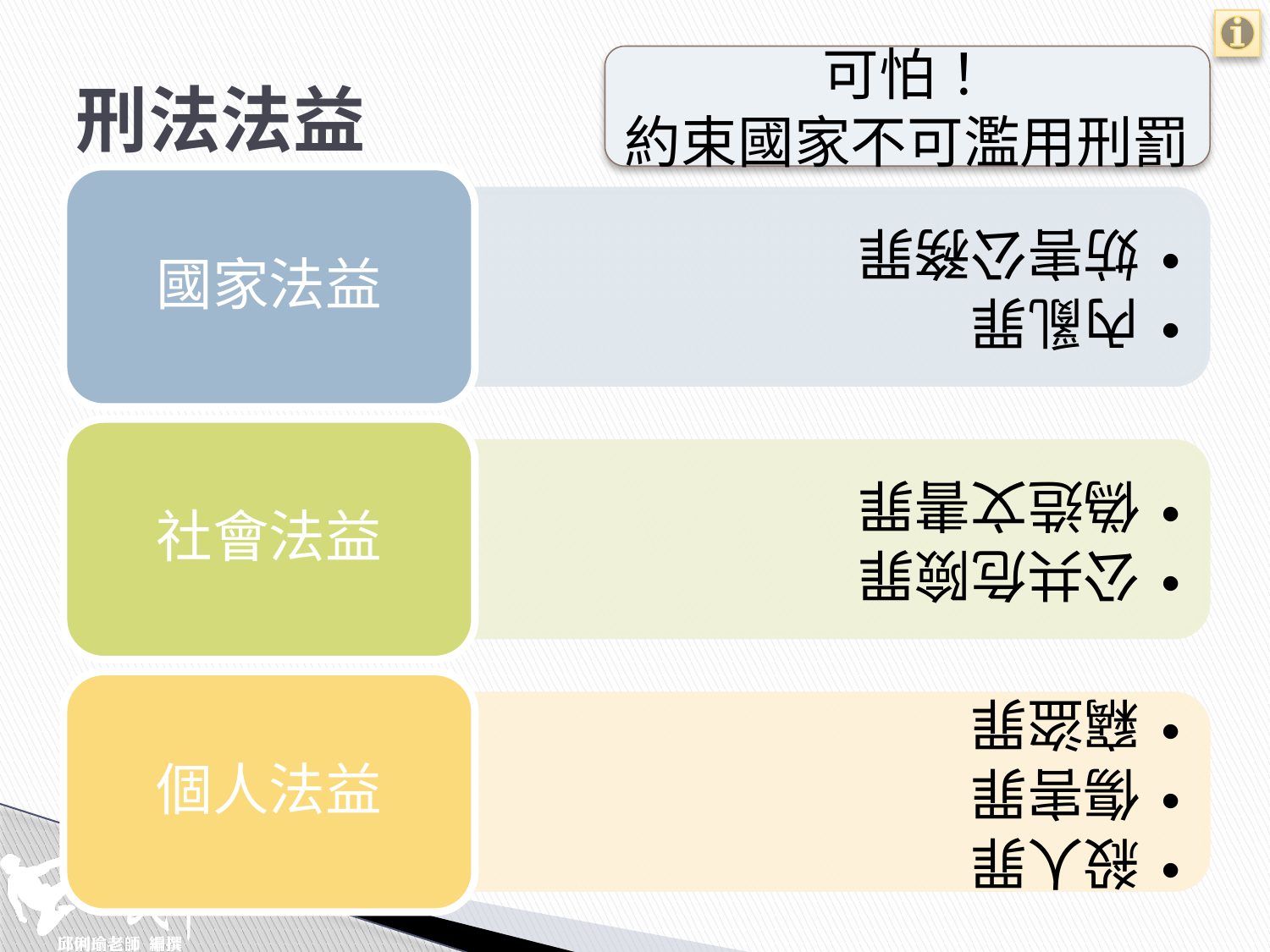

# 刑法法益
可怕！
約束國家不可濫用刑罰
內亂罪
妨害公務罪
國家法益
公共危險罪
偽造文書罪
社會法益
殺人罪
傷害罪
竊盜罪
個人法益